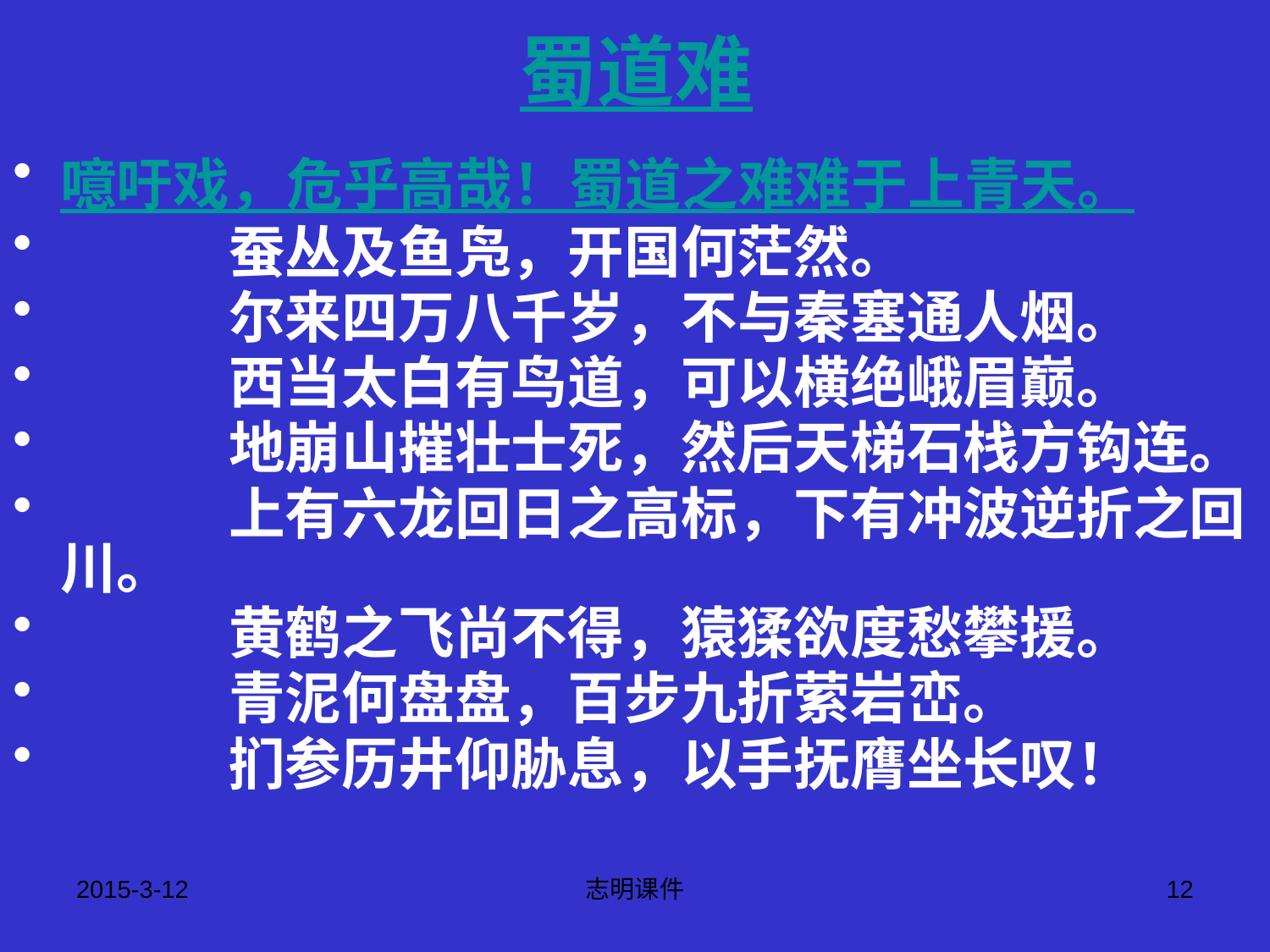

# 蜀道难
噫吁戏，危乎高哉！蜀道之难难于上青天。
            蚕丛及鱼凫，开国何茫然。
            尔来四万八千岁，不与秦塞通人烟。
            西当太白有鸟道，可以横绝峨眉巅。
            地崩山摧壮士死，然后天梯石栈方钩连。
            上有六龙回日之高标，下有冲波逆折之回川。
            黄鹤之飞尚不得，猿猱欲度愁攀援。
            青泥何盘盘，百步九折萦岩峦。
            扪参历井仰胁息，以手抚膺坐长叹！
2015-3-12
志明课件
12